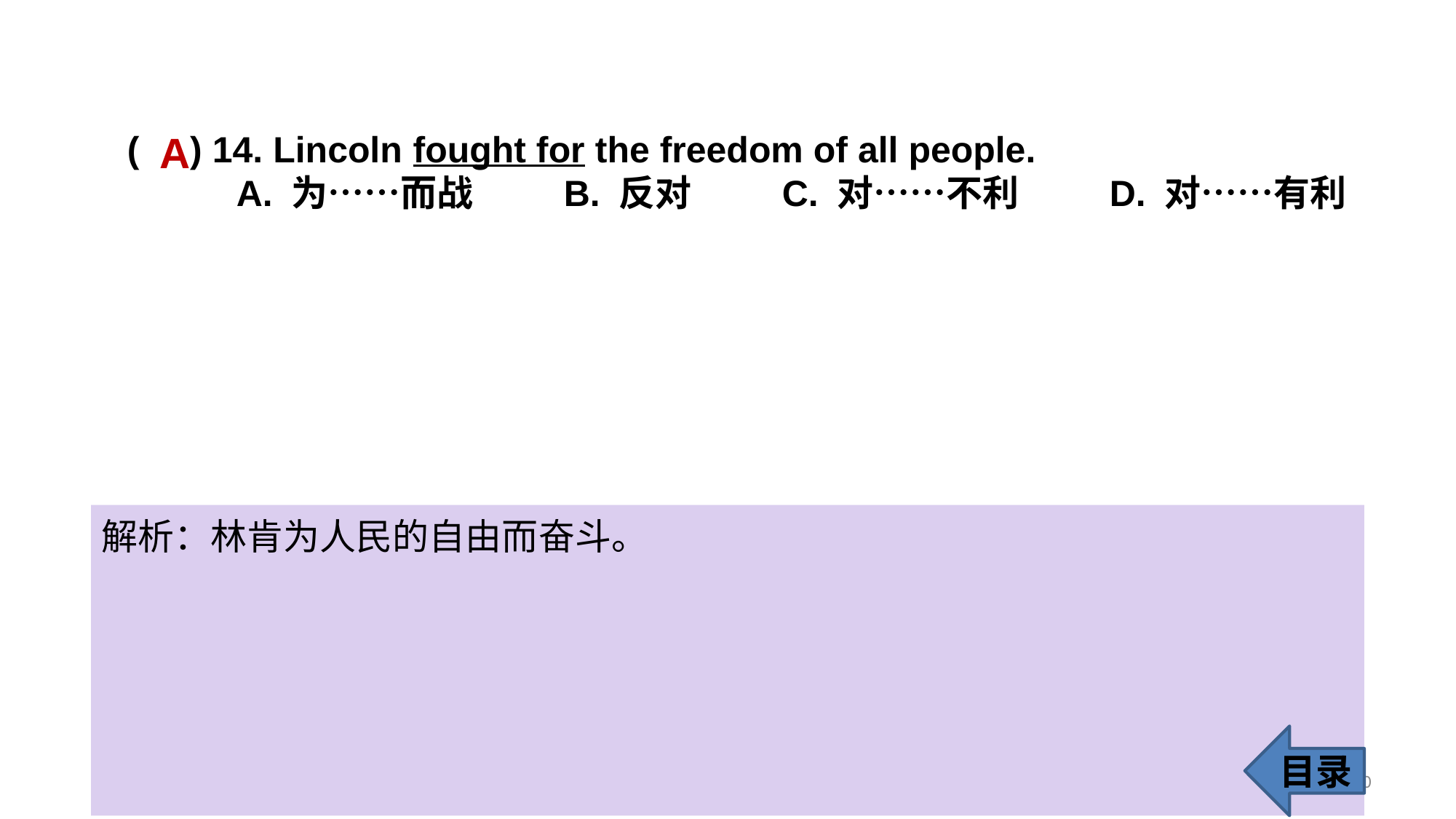

A
(     ) 14. Lincoln fought for the freedom of all people.
	A. 为……而战 	B. 反对 	C. 对……不利 	D. 对……有利

解析：林肯为人民的自由而奋斗。
目录
20